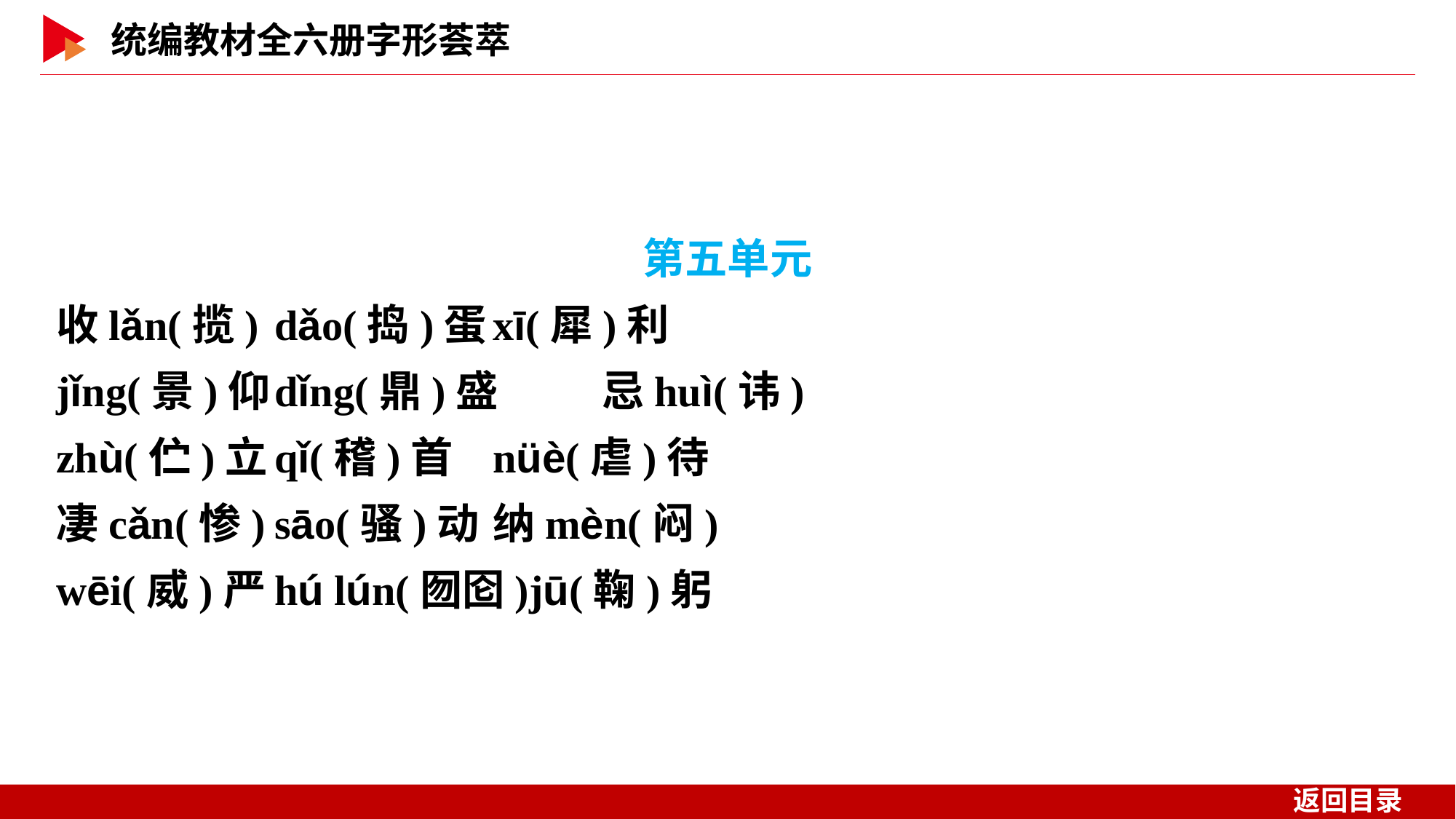

第五单元
收lǎn(揽)	dǎo(捣)蛋	xī(犀)利
jǐng(景)仰	dǐng(鼎)盛	忌huì(讳)
zhù(伫)立	qǐ(稽)首	nüè(虐)待
凄cǎn(惨)	sāo(骚)动	纳mèn(闷)
wēi(威)严	hú lún(囫囵)jū(鞠)躬